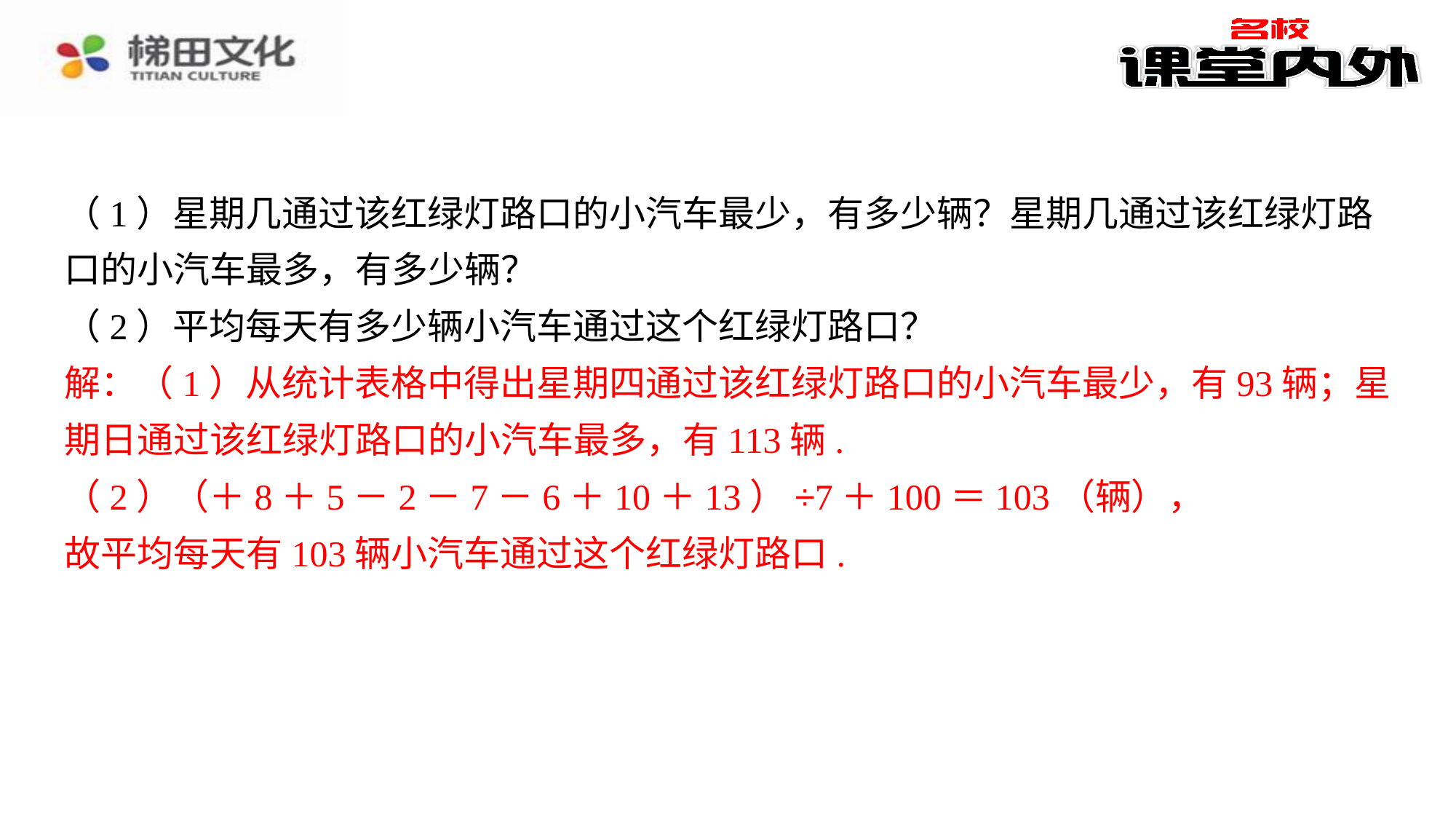

（1）星期几通过该红绿灯路口的小汽车最少，有多少辆？星期几通过该红绿灯路口的小汽车最多，有多少辆？
（2）平均每天有多少辆小汽车通过这个红绿灯路口？
解：（1）从统计表格中得出星期四通过该红绿灯路口的小汽车最少，有93辆；星期日通过该红绿灯路口的小汽车最多，有113辆.⁠
（2）（＋8＋5－2－7－6＋10＋13）÷7＋100＝103（辆），⁠
故平均每天有103辆小汽车通过这个红绿灯路口.⁠
解：（1）从统计表格中得出星期四通过该红绿灯路口的小汽车最少，有93辆；星
期日通过该红绿灯路口的小汽车最多，有113辆.
（2）（＋8＋5－2－7－6＋10＋13）÷7＋100＝103（辆），
故平均每天有103辆小汽车通过这个红绿灯路口.